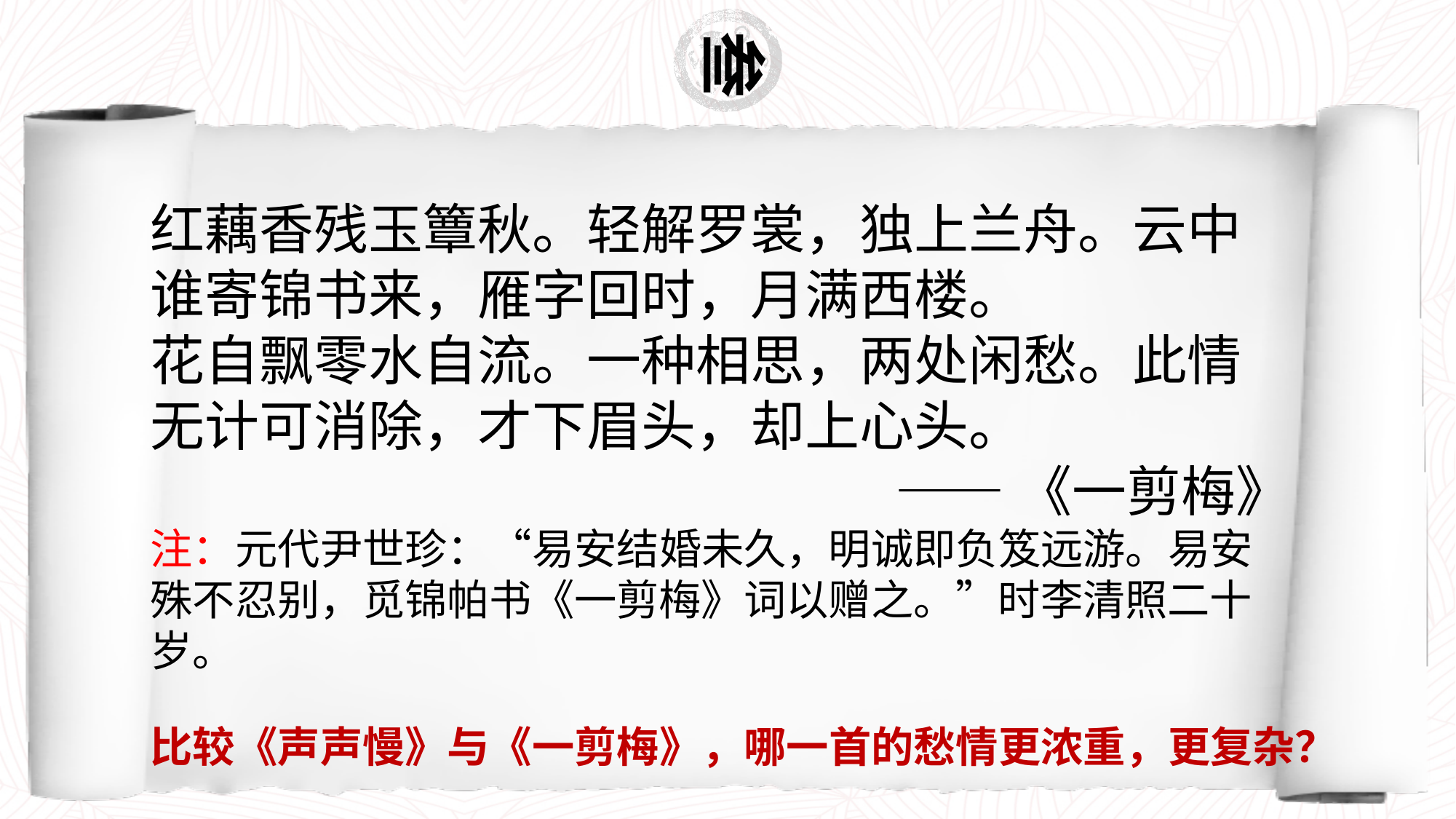

红藕香残玉簟秋。轻解罗裳，独上兰舟。云中谁寄锦书来，雁字回时，月满西楼。
花自飘零水自流。一种相思，两处闲愁。此情无计可消除，才下眉头，却上心头。
 ——《一剪梅》
注：元代尹世珍：“易安结婚未久，明诚即负笈远游。易安殊不忍别，觅锦帕书《一剪梅》词以赠之。”时李清照二十岁。
比较《声声慢》与《一剪梅》，哪一首的愁情更浓重，更复杂？